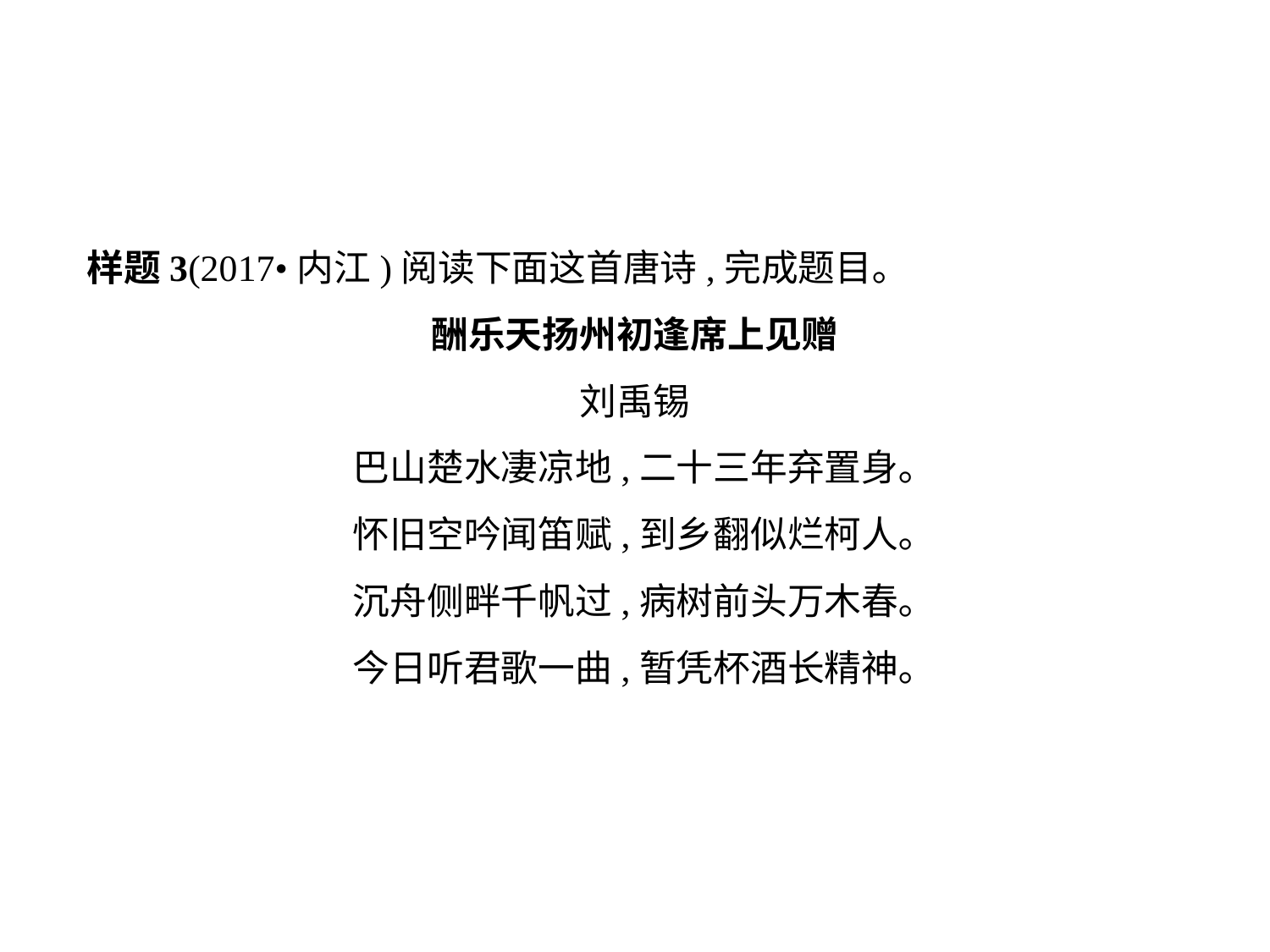

样题3(2017•内江)阅读下面这首唐诗,完成题目｡
酬乐天扬州初逢席上见赠
刘禹锡
巴山楚水凄凉地,二十三年弃置身｡
怀旧空吟闻笛赋,到乡翻似烂柯人｡
沉舟侧畔千帆过,病树前头万木春｡
今日听君歌一曲,暂凭杯酒长精神｡